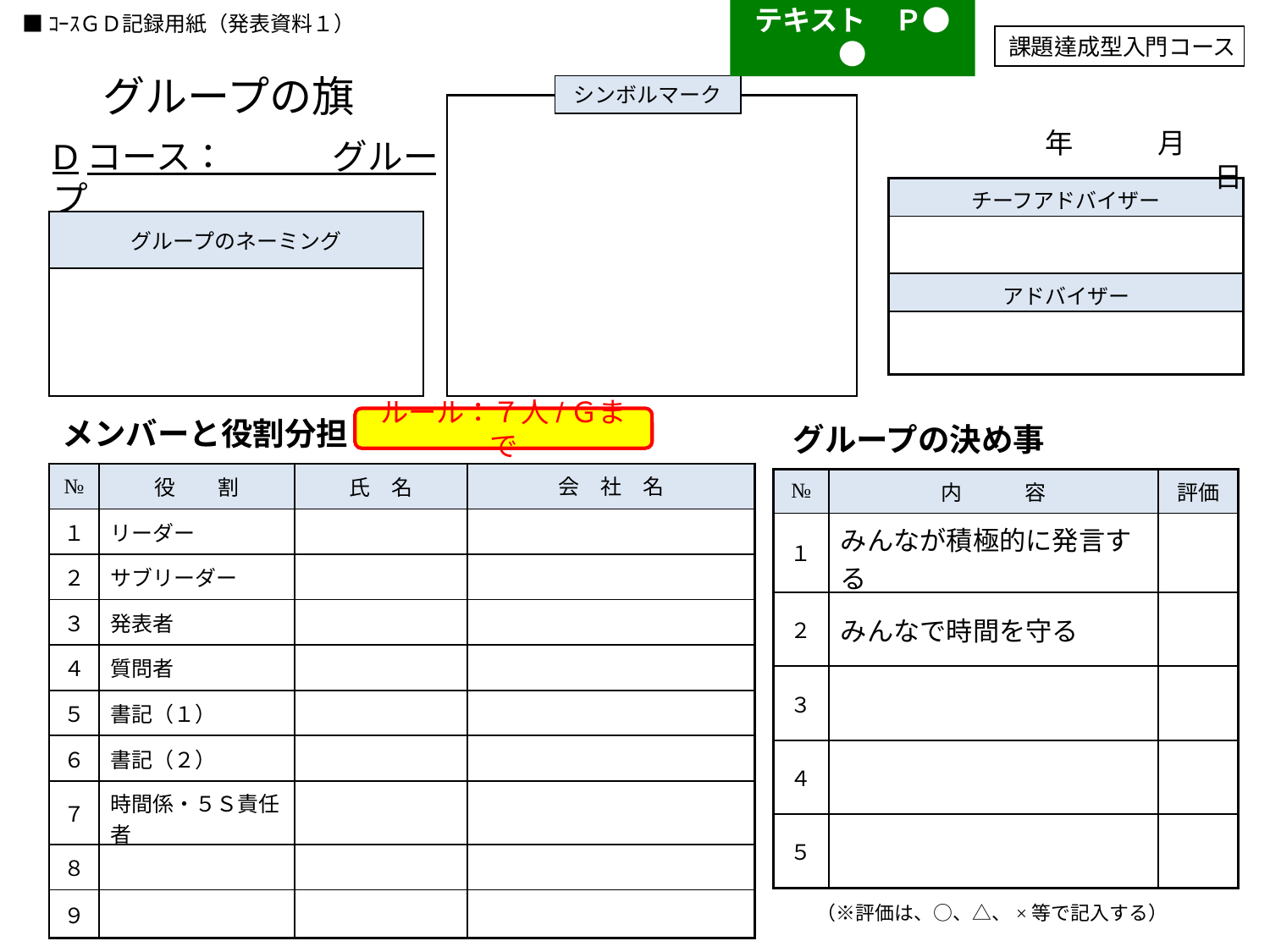

テキスト　Ｐ●●
■ｺｰｽＧＤ記録用紙（発表資料１）
課題達成型入門コース
# グループの旗
シンボルマーク

　　　　年　　　月　　　日
Dコース：　　　グループ
| チーフアドバイザー |
| --- |
|  |
| アドバイザー |
|  |
| グループのネーミング |
| --- |
|  |
メンバーと役割分担
ルール：７人/Ｇまで
グループの決め事
| № | 役　　割 | 氏　名 | 会　社　名 |
| --- | --- | --- | --- |
| １ | リーダー |  |  |
| ２ | サブリーダー |  |  |
| ３ | 発表者 |  |  |
| ４ | 質問者 |  |  |
| ５ | 書記（１） |  |  |
| ６ | 書記（２） |  |  |
| ７ | 時間係・５Ｓ責任者 |  |  |
| ８ |  |  |  |
| ９ |  |  |  |
| № | 内　　　容 | 評価 |
| --- | --- | --- |
| １ | みんなが積極的に発言する |  |
| ２ | みんなで時間を守る |  |
| ３ |  |  |
| ４ |  |  |
| ５ |  |  |
（※評価は、○、△、×等で記入する）